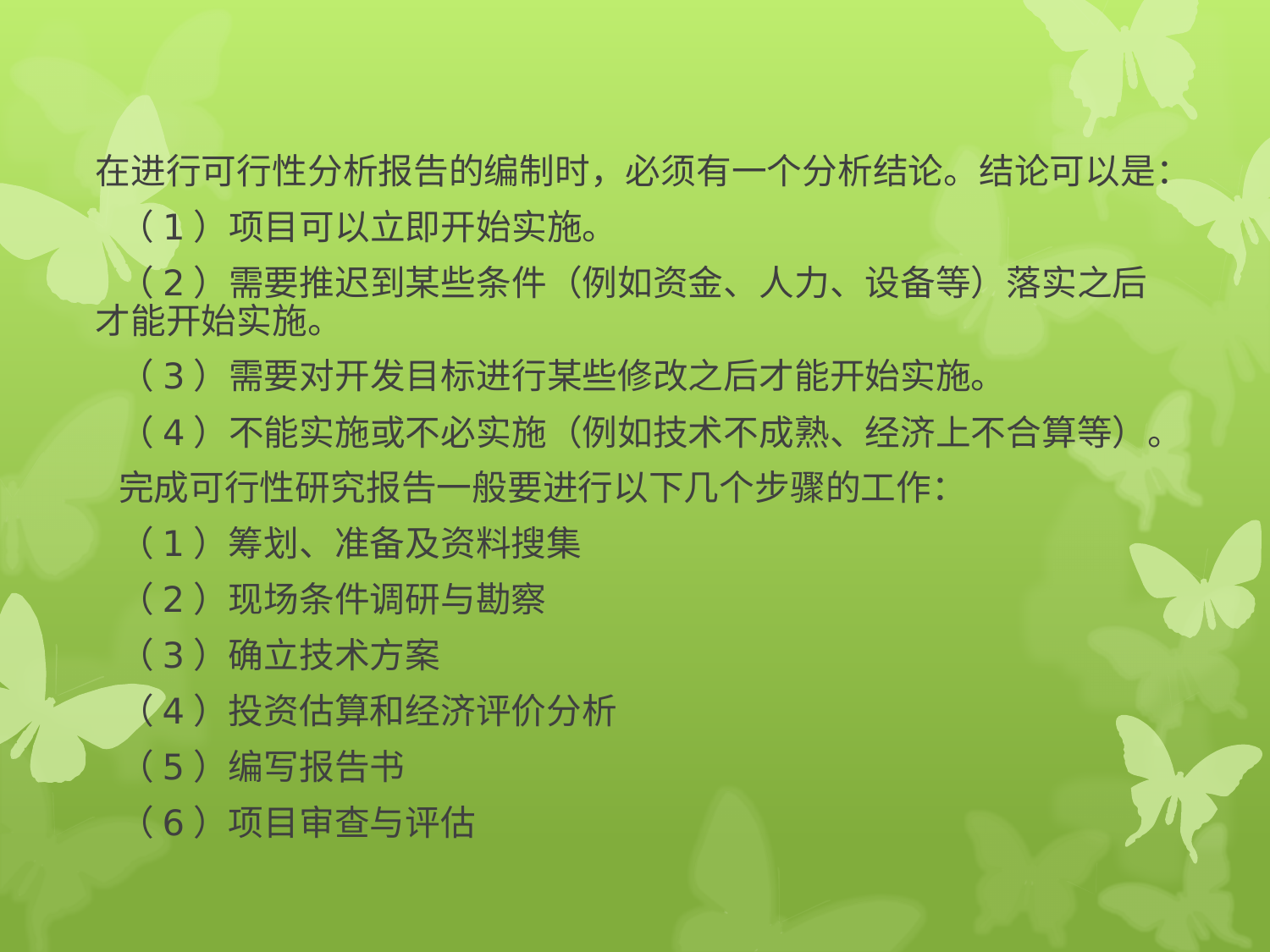

#
     在进行可行性分析报告的编制时，必须有一个分析结论。结论可以是：
        （1）项目可以立即开始实施。
        （2）需要推迟到某些条件（例如资金、人力、设备等）落实之后  才能开始实施。
        （3）需要对开发目标进行某些修改之后才能开始实施。
        （4）不能实施或不必实施（例如技术不成熟、经济上不合算等）。
　　完成可行性研究报告一般要进行以下几个步骤的工作：
　　（1）筹划、准备及资料搜集
　　（2）现场条件调研与勘察
　　（3）确立技术方案
　　（4）投资估算和经济评价分析
　　（5）编写报告书
　　（6）项目审查与评估